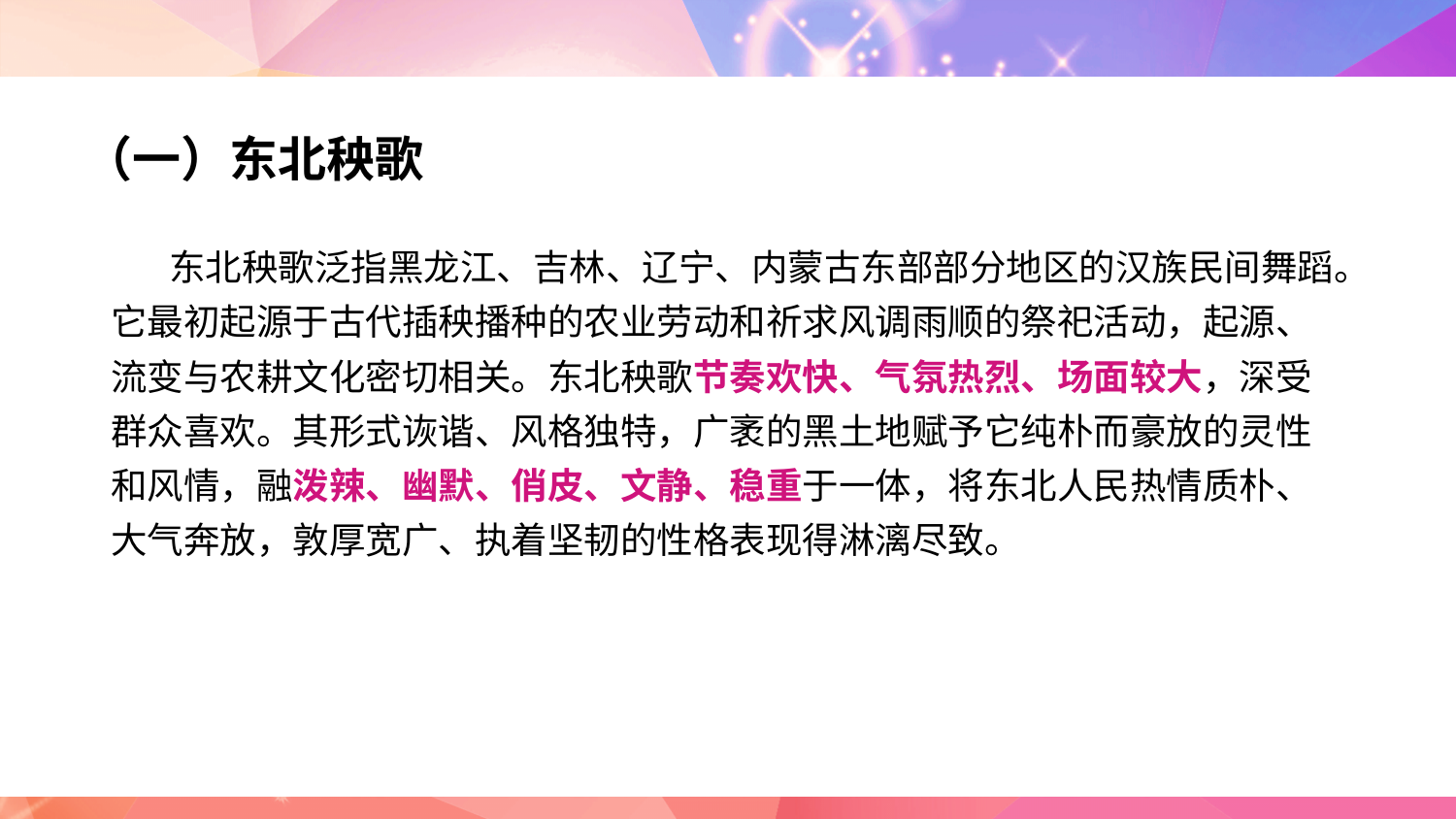

（一）东北秧歌
      东北秧歌泛指黑龙江、吉林、辽宁、内蒙古东部部分地区的汉族民间舞蹈。它最初起源于古代插秧播种的农业劳动和祈求风调雨顺的祭祀活动，起源、流变与农耕文化密切相关。东北秧歌节奏欢快、气氛热烈、场面较大，深受群众喜欢。其形式诙谐、风格独特，广袤的黑土地赋予它纯朴而豪放的灵性和风情，融泼辣、幽默、俏皮、文静、稳重于一体，将东北人民热情质朴、大气奔放，敦厚宽广、执着坚韧的性格表现得淋漓尽致。